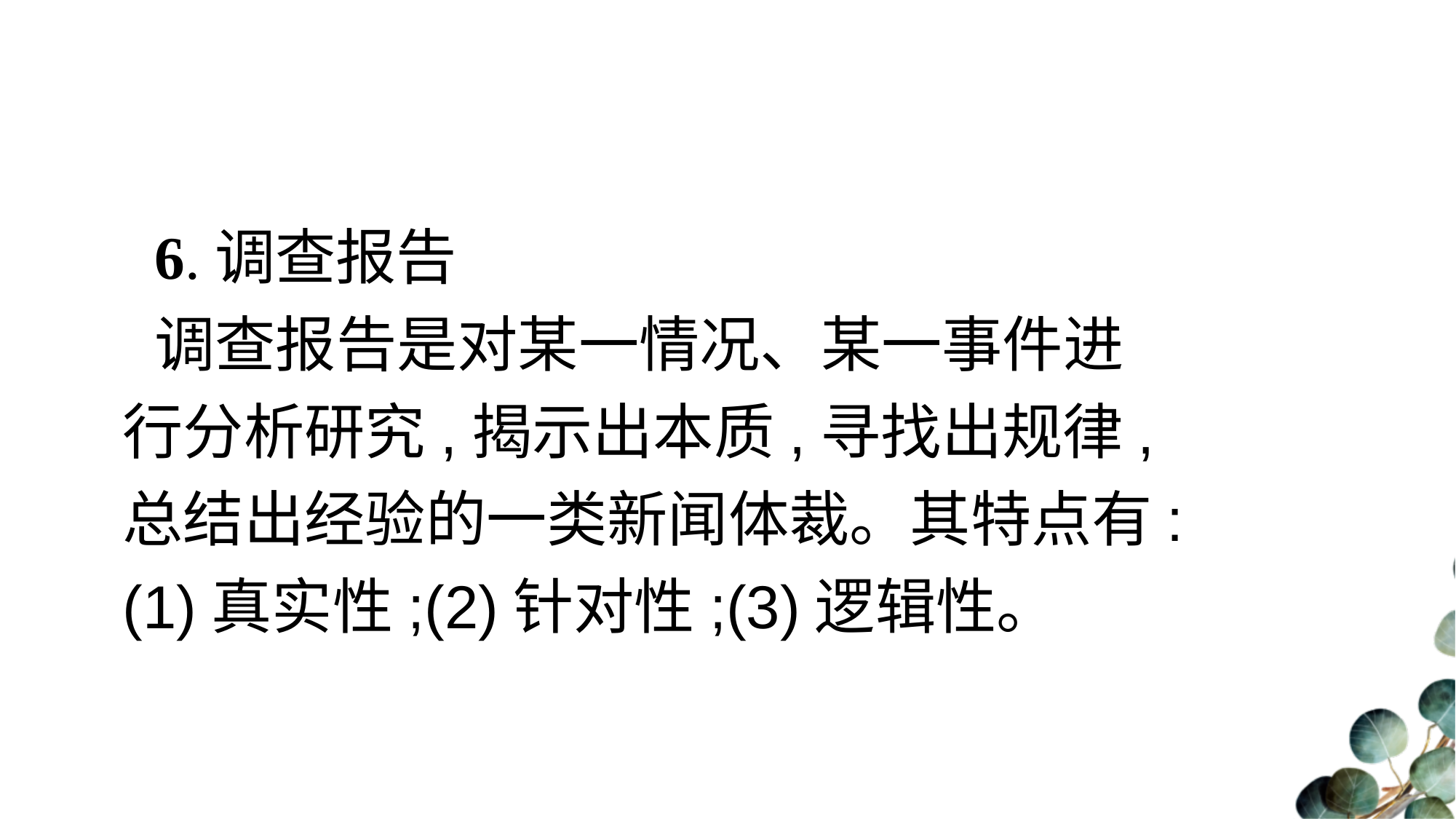

6.调查报告
调查报告是对某一情况、某一事件进行分析研究,揭示出本质,寻找出规律,总结出经验的一类新闻体裁。其特点有:(1)真实性;(2)针对性;(3)逻辑性。